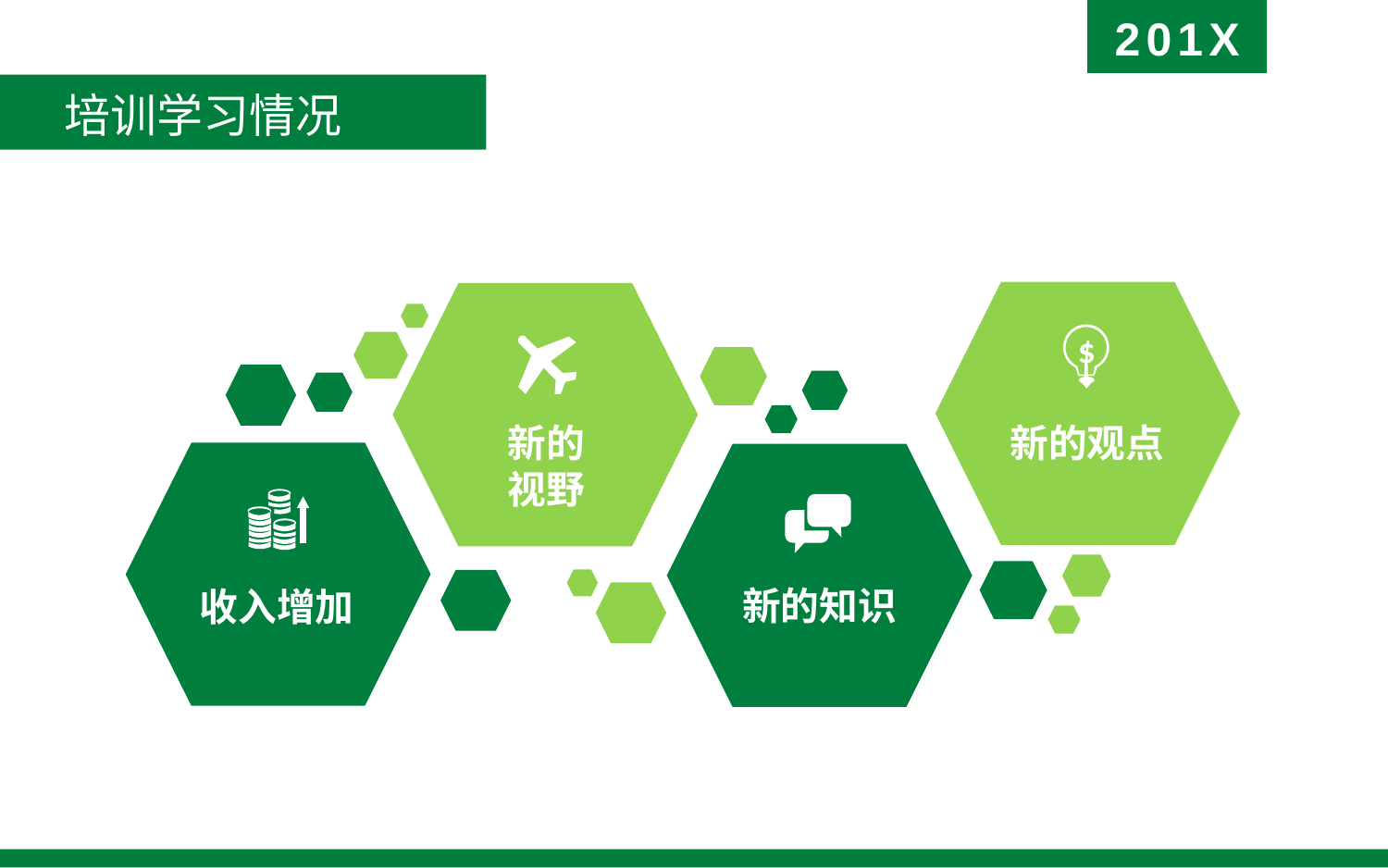

201X

培训学习情况

$

新的观点

新的
视野

收入增加

新的知识